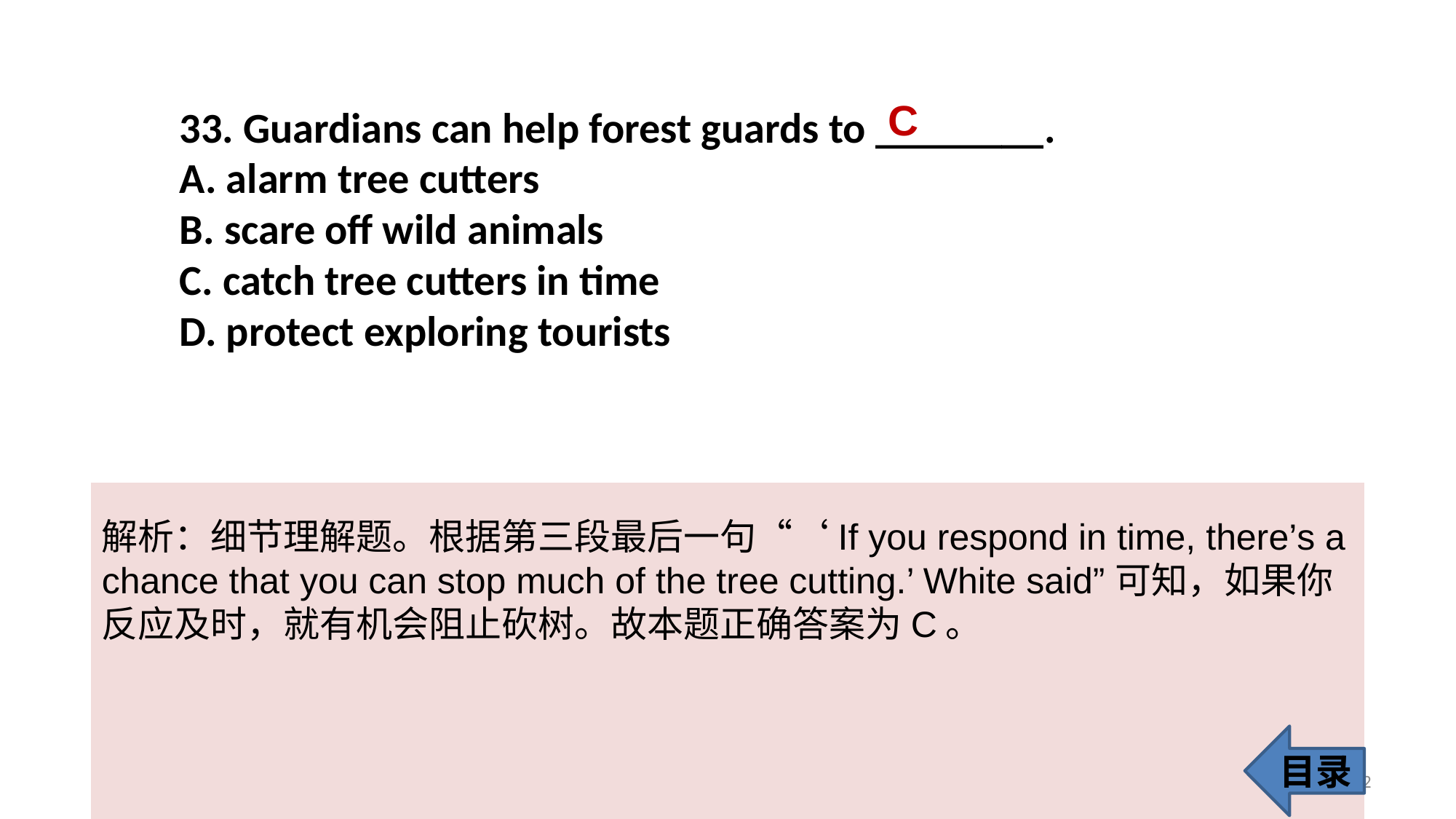

C
33. Guardians can help forest guards to ________.
A. alarm tree cutters
B. scare off wild animals
C. catch tree cutters in time
D. protect exploring tourists

解析：细节理解题。根据第三段最后一句“‘If you respond in time, there’s a chance that you can stop much of the tree cutting.’ White said”可知，如果你反应及时，就有机会阻止砍树。故本题正确答案为C。
目录
32